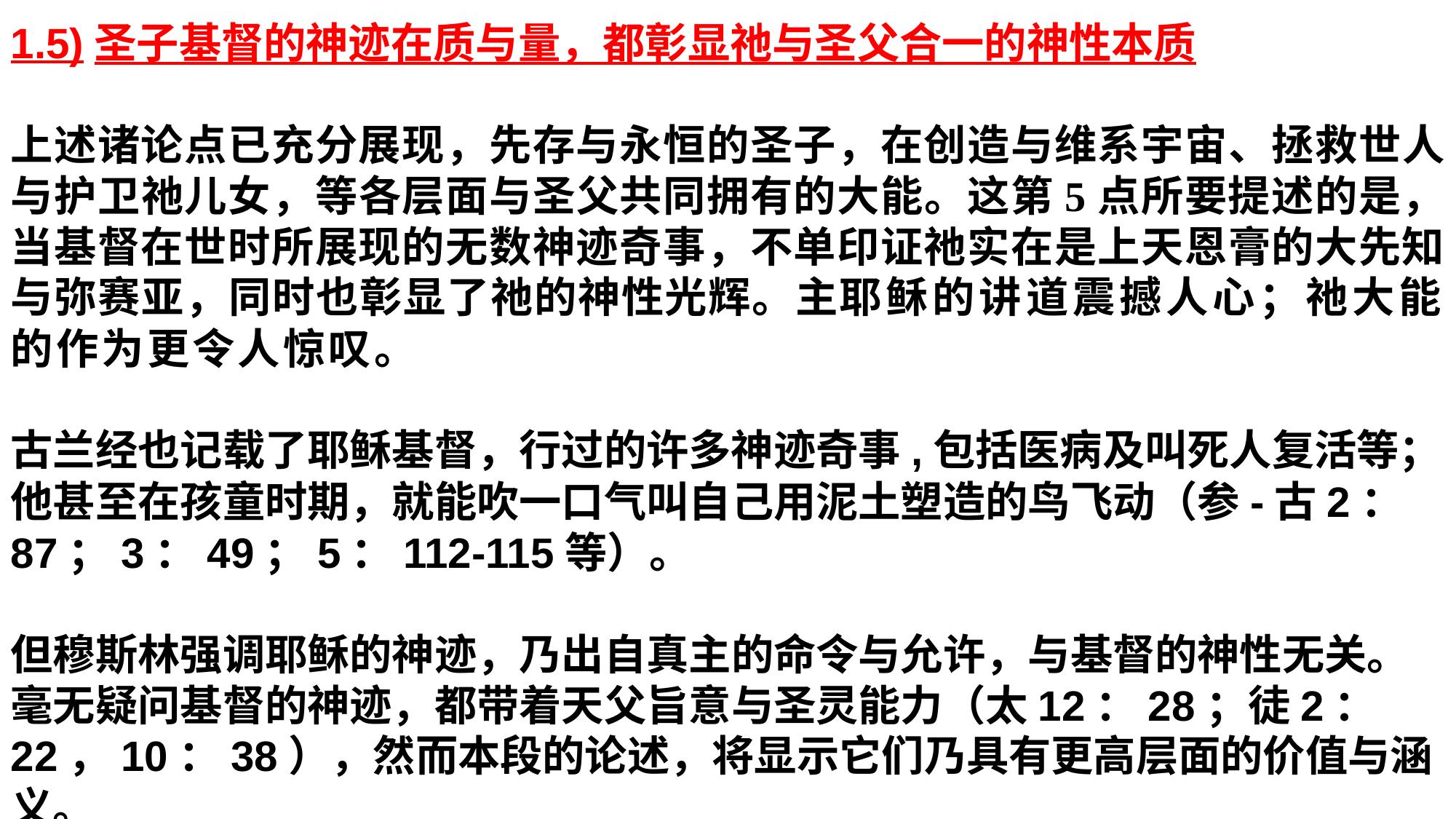

1.5)圣子基督的神迹在质与量，都彰显祂与圣父合一的神性本质

上述诸论点已充分展现，先存与永恒的圣子，在创造与维系宇宙、拯救世人与护卫祂儿女，等各层面与圣父共同拥有的大能。这第5点所要提述的是，当基督在世时所展现的无数神迹奇事，不单印证祂实在是上天恩膏的大先知与弥赛亚，同时也彰显了祂的神性光辉。主耶稣的讲道震撼人心；祂大能的作为更令人惊叹。

古兰经也记载了耶稣基督，行过的许多神迹奇事,包括医病及叫死人复活等；他甚至在孩童时期，就能吹一口气叫自己用泥土塑造的鸟飞动（参-古2：87；3：49；5：112-115等）。

但穆斯林强调耶稣的神迹，乃出自真主的命令与允许，与基督的神性无关。毫无疑问基督的神迹，都带着天父旨意与圣灵能力（太12：28；徒2：22，10：38），然而本段的论述，将显示它们乃具有更高层面的价值与涵义。